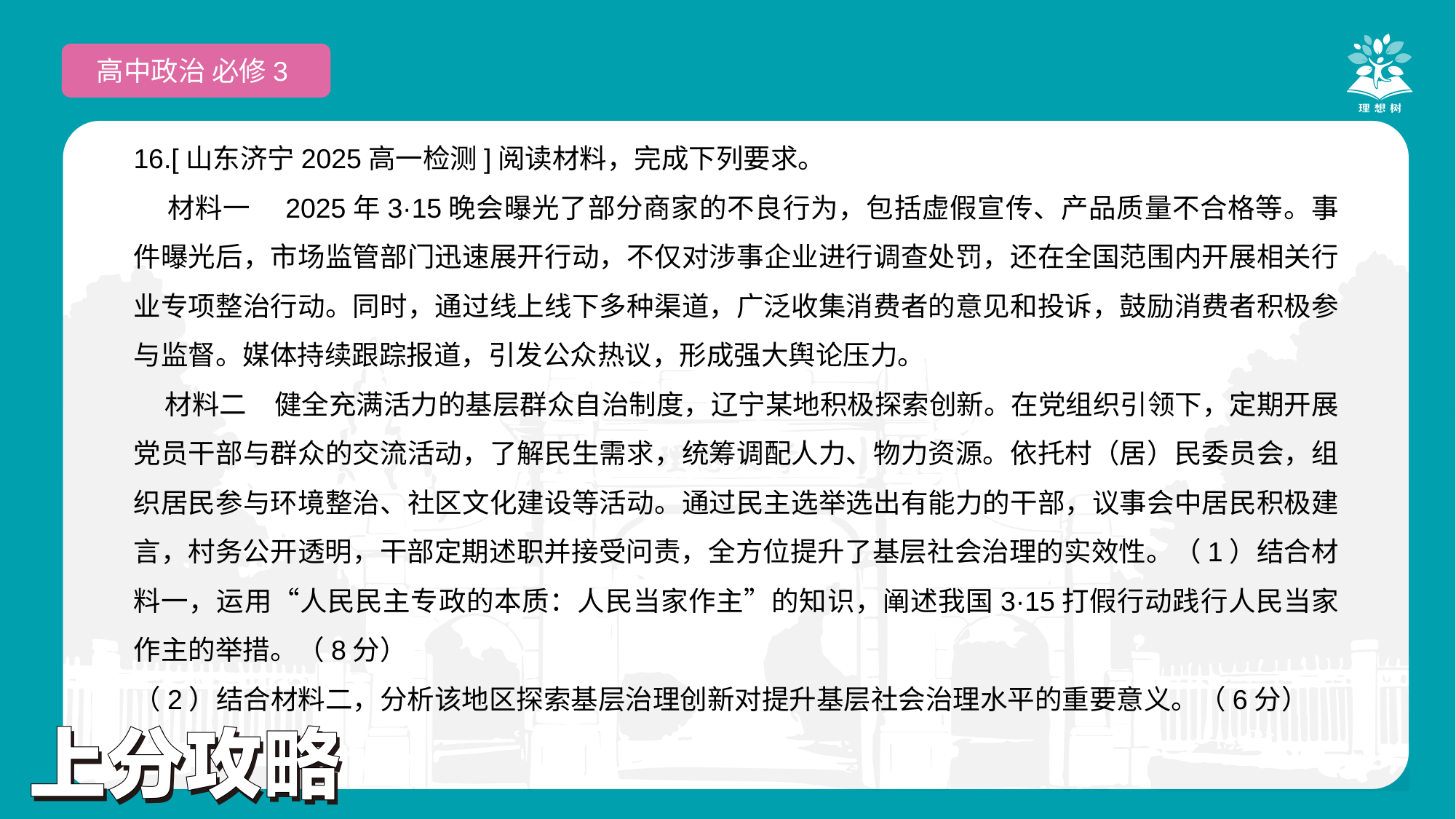

高中政治 必修3
16.[山东济宁2025高一检测]阅读材料，完成下列要求。
    材料一　2025年3·15晚会曝光了部分商家的不良行为，包括虚假宣传、产品质量不合格等。事件曝光后，市场监管部门迅速展开行动，不仅对涉事企业进行调查处罚，还在全国范围内开展相关行业专项整治行动。同时，通过线上线下多种渠道，广泛收集消费者的意见和投诉，鼓励消费者积极参与监督。媒体持续跟踪报道，引发公众热议，形成强大舆论压力。
    材料二　健全充满活力的基层群众自治制度，辽宁某地积极探索创新。在党组织引领下，定期开展党员干部与群众的交流活动，了解民生需求，统筹调配人力、物力资源。依托村（居）民委员会，组织居民参与环境整治、社区文化建设等活动。通过民主选举选出有能力的干部，议事会中居民积极建言，村务公开透明，干部定期述职并接受问责，全方位提升了基层社会治理的实效性。（1）结合材料一，运用“人民民主专政的本质：人民当家作主”的知识，阐述我国3·15打假行动践行人民当家作主的举措。（8分）
（2）结合材料二，分析该地区探索基层治理创新对提升基层社会治理水平的重要意义。（6分）